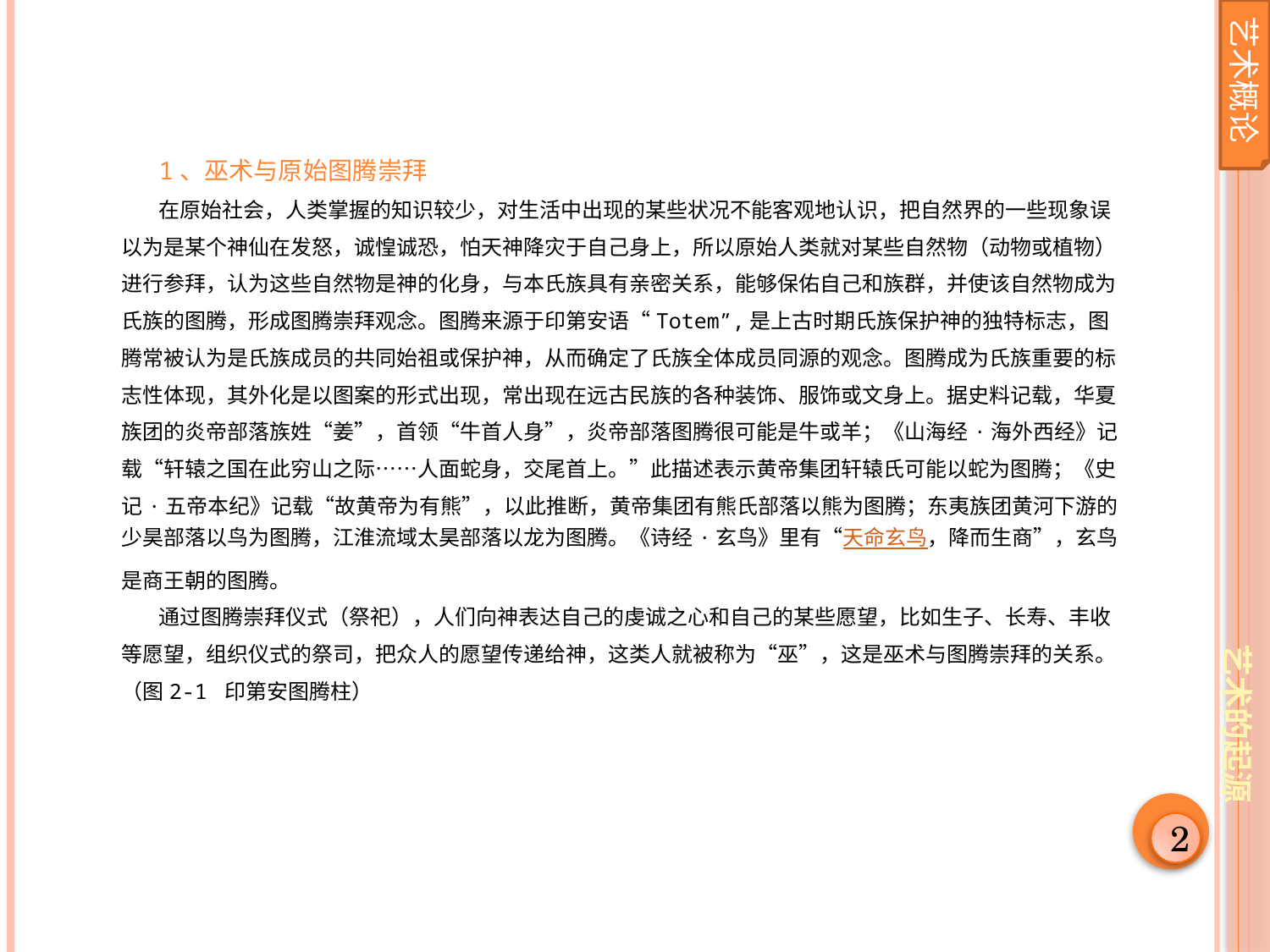

艺术概论
1、巫术与原始图腾崇拜
在原始社会，人类掌握的知识较少，对生活中出现的某些状况不能客观地认识，把自然界的一些现象误以为是某个神仙在发怒，诚惶诚恐，怕天神降灾于自己身上，所以原始人类就对某些自然物（动物或植物）进行参拜，认为这些自然物是神的化身，与本氏族具有亲密关系，能够保佑自己和族群，并使该自然物成为氏族的图腾，形成图腾崇拜观念。图腾来源于印第安语“Totem”,是上古时期氏族保护神的独特标志，图腾常被认为是氏族成员的共同始祖或保护神，从而确定了氏族全体成员同源的观念。图腾成为氏族重要的标志性体现，其外化是以图案的形式出现，常出现在远古民族的各种装饰、服饰或文身上。据史料记载，华夏族团的炎帝部落族姓“姜”，首领“牛首人身”，炎帝部落图腾很可能是牛或羊；《山海经·海外西经》记载“轩辕之国在此穷山之际……人面蛇身，交尾首上。”此描述表示黄帝集团轩辕氏可能以蛇为图腾；《史记·五帝本纪》记载“故黄帝为有熊”，以此推断，黄帝集团有熊氏部落以熊为图腾；东夷族团黄河下游的少昊部落以鸟为图腾，江淮流域太昊部落以龙为图腾。《诗经·玄鸟》里有“天命玄鸟，降而生商”，玄鸟是商王朝的图腾。
通过图腾崇拜仪式（祭祀），人们向神表达自己的虔诚之心和自己的某些愿望，比如生子、长寿、丰收等愿望，组织仪式的祭司，把众人的愿望传递给神，这类人就被称为“巫”，这是巫术与图腾崇拜的关系。（图2-1 印第安图腾柱）
艺术的起源
2